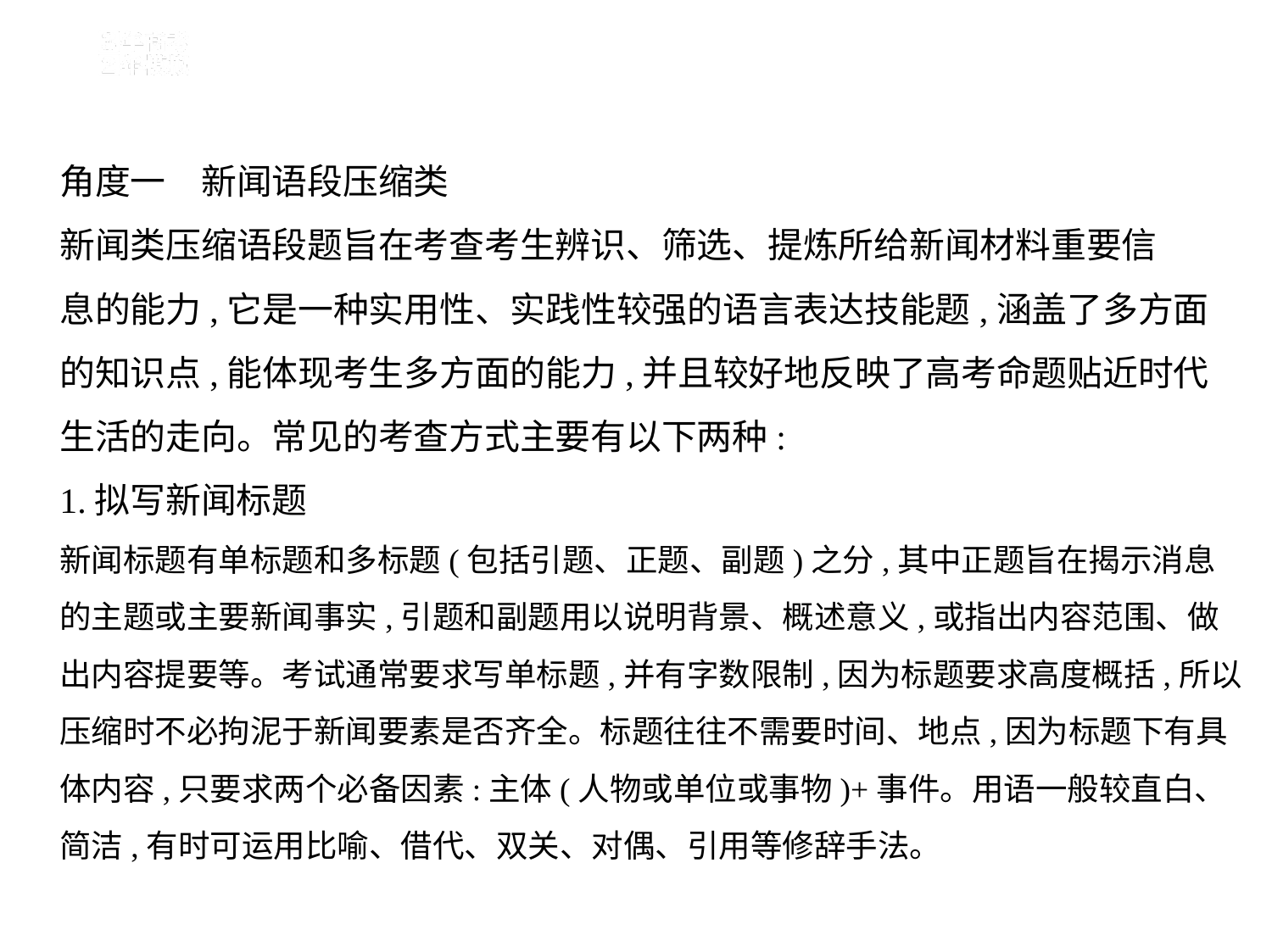

角度一　新闻语段压缩类
新闻类压缩语段题旨在考查考生辨识、筛选、提炼所给新闻材料重要信
息的能力,它是一种实用性、实践性较强的语言表达技能题,涵盖了多方面
的知识点,能体现考生多方面的能力,并且较好地反映了高考命题贴近时代
生活的走向。常见的考查方式主要有以下两种:
1.拟写新闻标题
新闻标题有单标题和多标题(包括引题、正题、副题)之分,其中正题旨在揭示消息的主题或主要新闻事实,引题和副题用以说明背景、概述意义,或指出内容范围、做出内容提要等。考试通常要求写单标题,并有字数限制,因为标题要求高度概括,所以压缩时不必拘泥于新闻要素是否齐全。标题往往不需要时间、地点,因为标题下有具体内容,只要求两个必备因素:主体(人物或单位或事物)+事件。用语一般较直白、简洁,有时可运用比喻、借代、双关、对偶、引用等修辞手法。